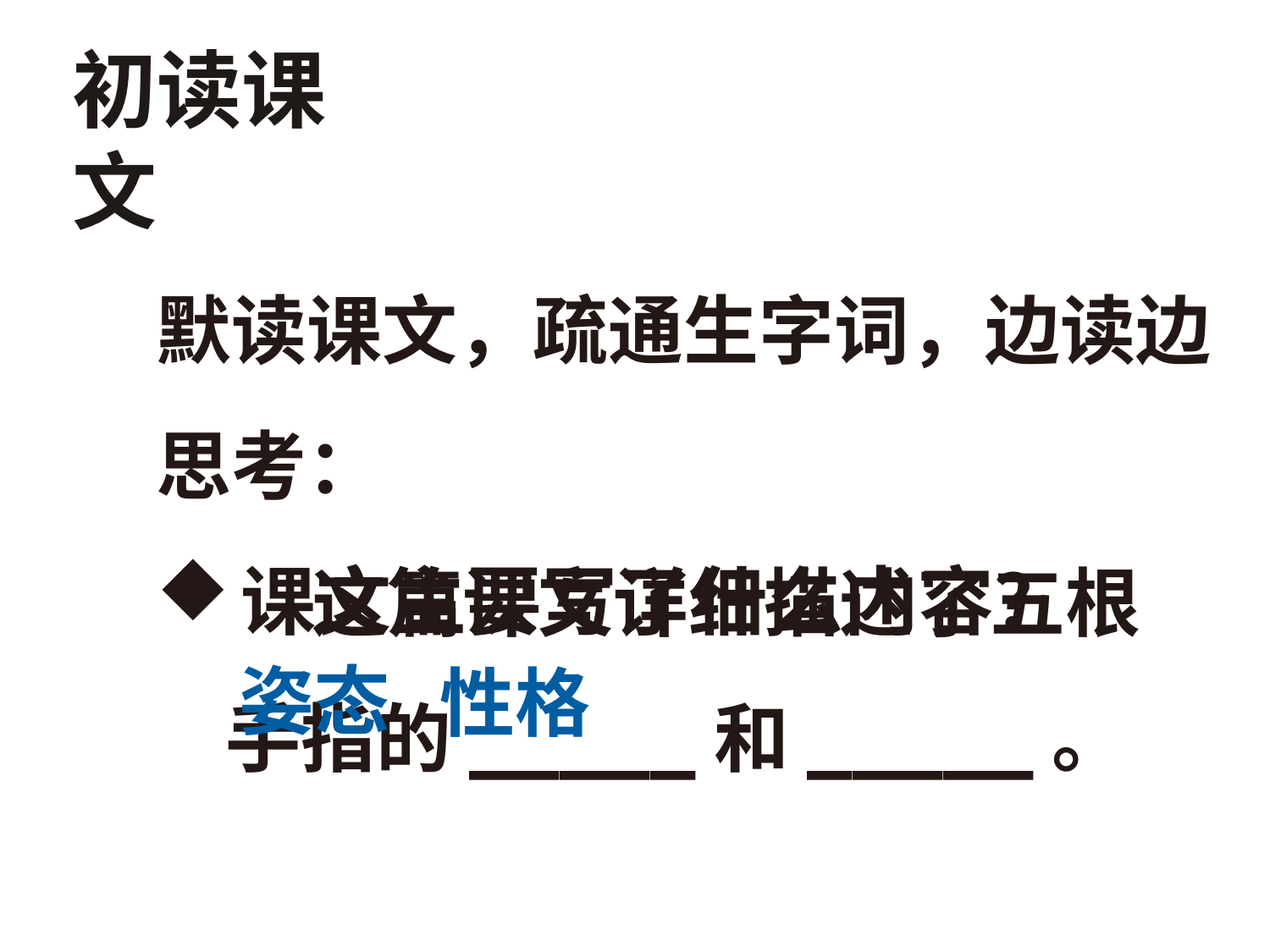

初读课文
默读课文，疏通生字词，边读边思考：
课文主要写了什么内容？
    这篇课文详细描述了五根手指的_____和_____。
姿态
性格